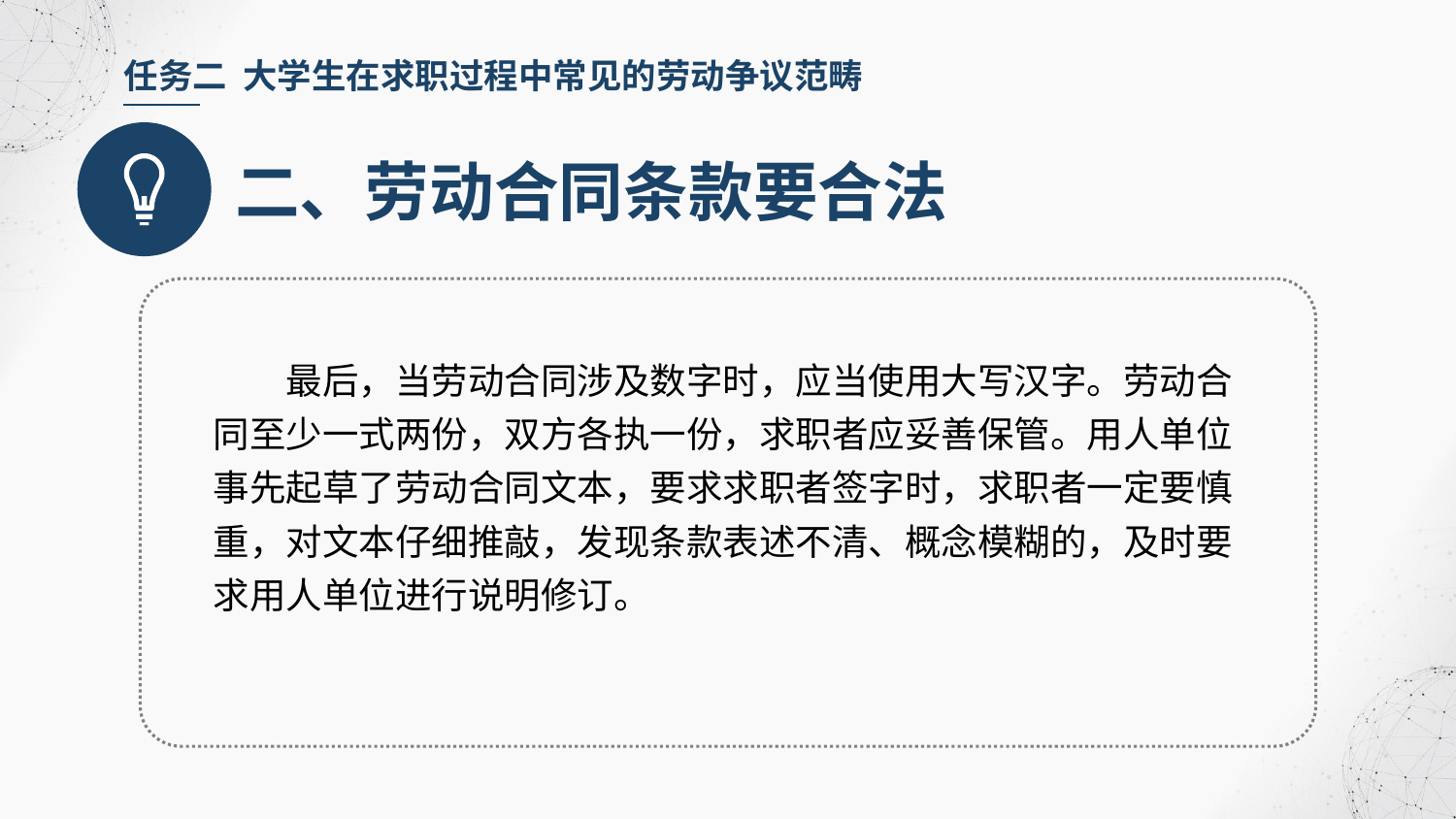

任务二  大学生在求职过程中常见的劳动争议范畴

二、劳动合同条款要合法

最后，当劳动合同涉及数字时，应当使用大写汉字。劳动合同至少一式两份，双方各执一份，求职者应妥善保管。用人单位事先起草了劳动合同文本，要求求职者签字时，求职者一定要慎重，对文本仔细推敲，发现条款表述不清、概念模糊的，及时要求用人单位进行说明修订。